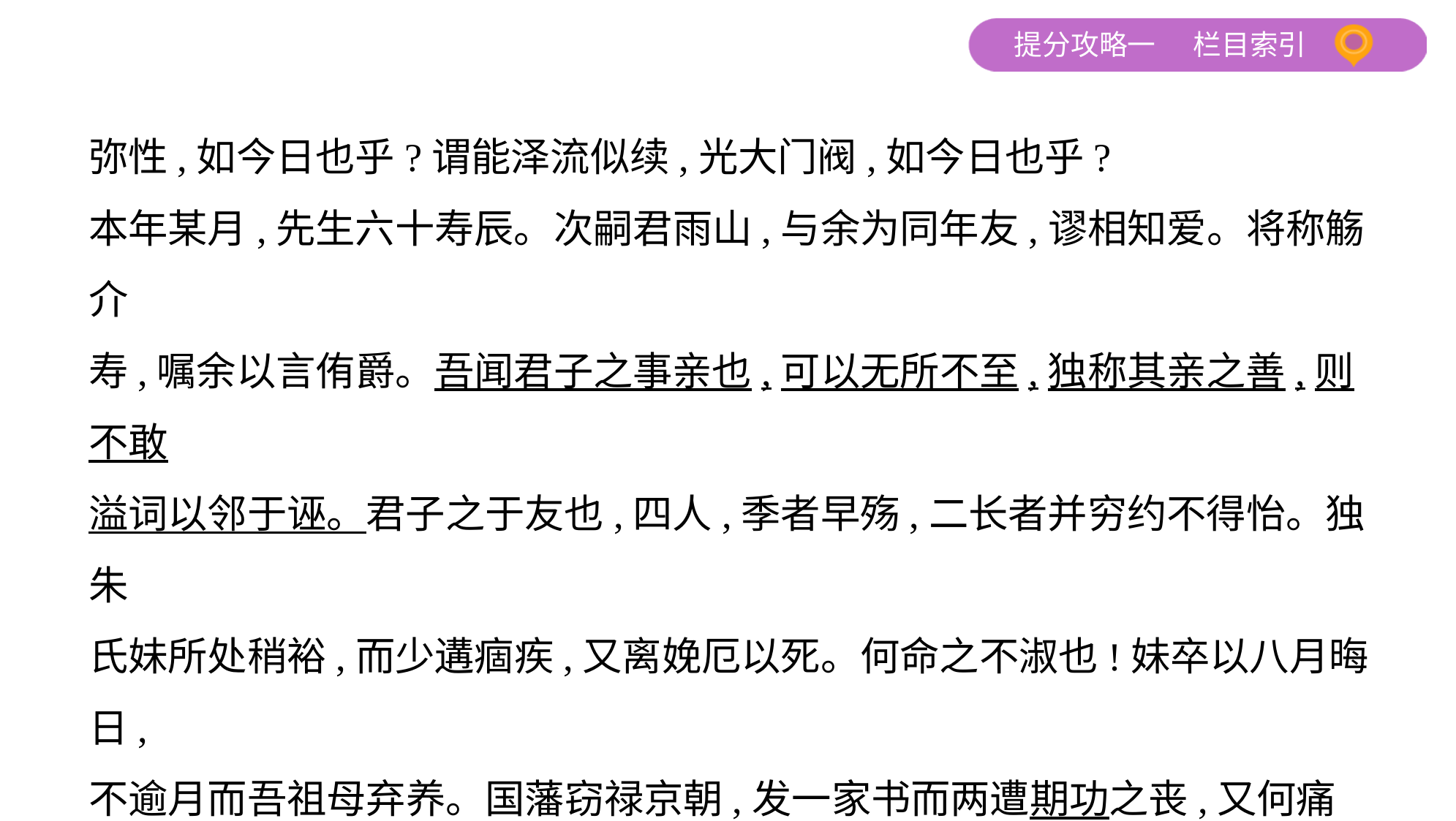

弥性,如今日也乎?谓能泽流似续,光大门阀,如今日也乎?
本年某月,先生六十寿辰。次嗣君雨山,与余为同年友,谬相知爱。将称觞介
寿,嘱余以言侑爵。吾闻君子之事亲也,可以无所不至,独称其亲之善,则不敢
溢词以邻于诬。君子之于友也,四人,季者早殇,二长者并穷约不得怡。独朱
氏妹所处稍裕,而少遘痼疾,又离娩厄以死。何命之不淑也!妹卒以八月晦日,
不逾月而吾祖母弃养。国藩窃禄京朝,发一家书而两遭期功之丧,又何痛也!
于是泣识其略,使咏春追埋清幽,且叙其内外家之系而声以铭诗,以宣吾辈。
                                                                                                                  (有删节)
[注]    ①场屋:科举考试的地方。②成均:古代大学名。